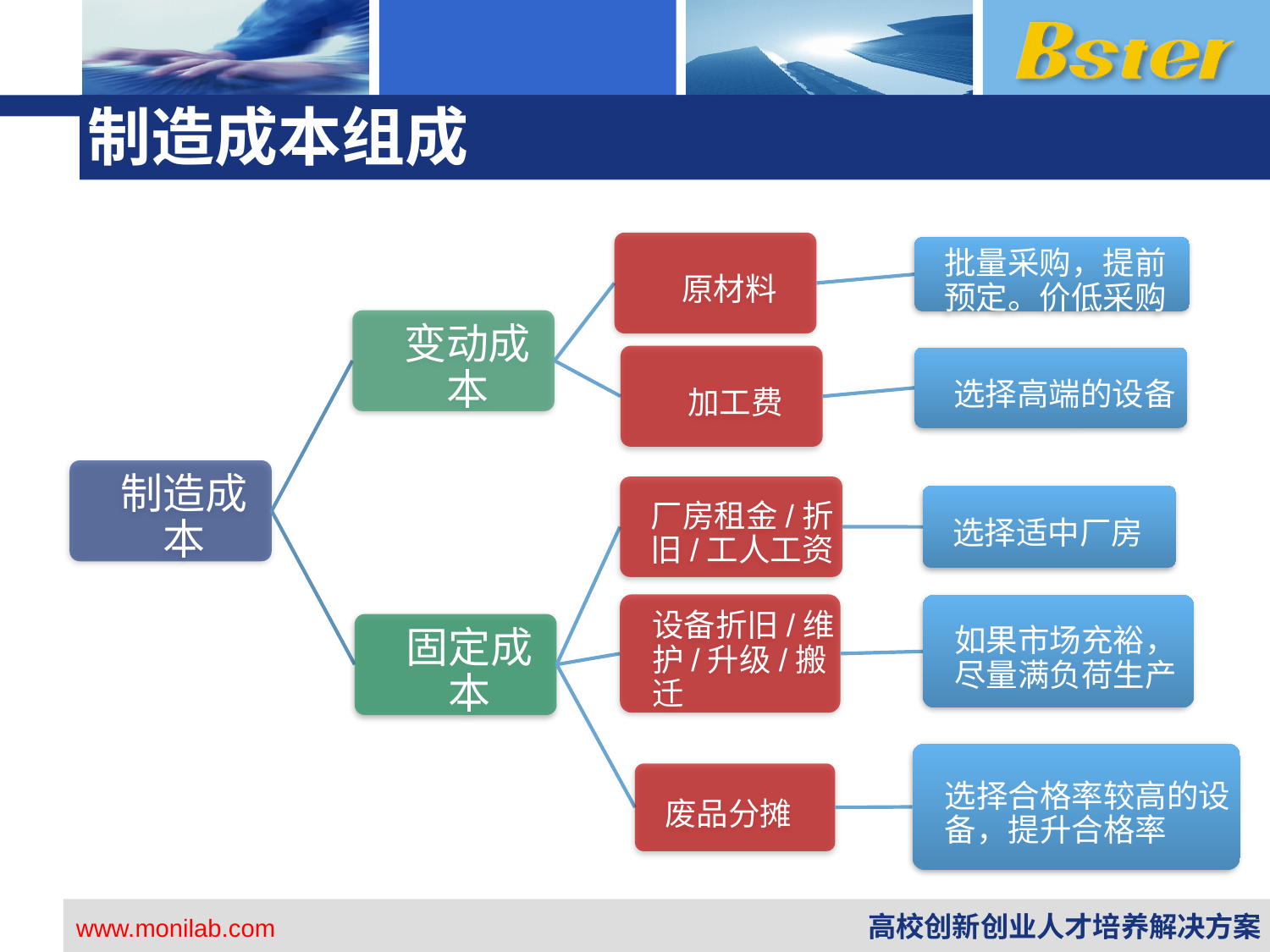

# 制造成本组成
制造成本

变动成本

原材料

批量采购，提前预定。价低采购

加工费

选择高端的设备

固定成本

厂房租金/折旧/工人工资

选择适中厂房

设备折旧/维护/升级/搬迁

如果市场充裕，尽量满负荷生产

废品分摊

选择合格率较高的设备，提升合格率